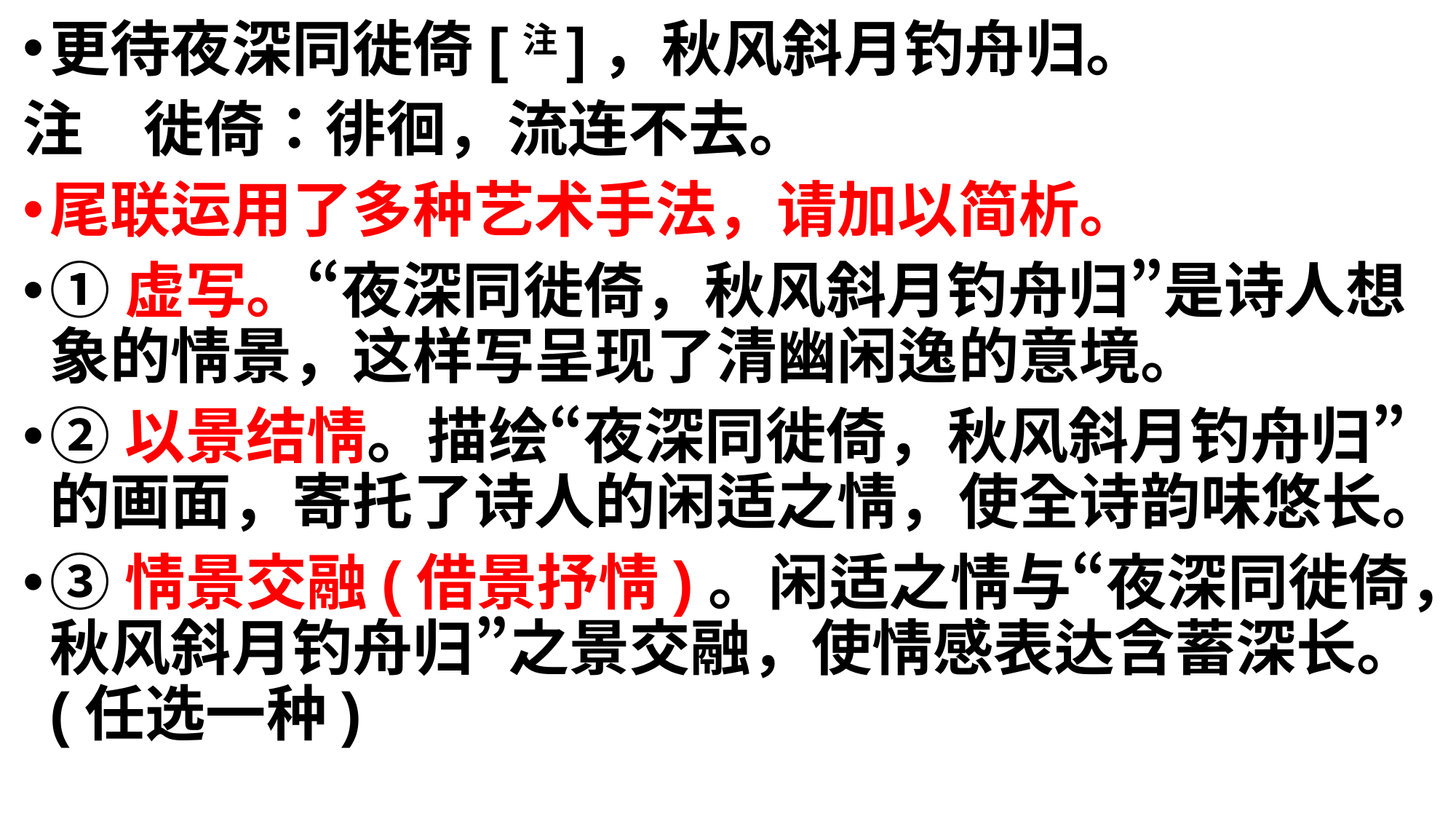

更待夜深同徙倚[注]，秋风斜月钓舟归。
注　徙倚：徘徊，流连不去。
尾联运用了多种艺术手法，请加以简析。
①虚写。“夜深同徙倚，秋风斜月钓舟归”是诗人想象的情景，这样写呈现了清幽闲逸的意境。
②以景结情。描绘“夜深同徙倚，秋风斜月钓舟归”的画面，寄托了诗人的闲适之情，使全诗韵味悠长。
③情景交融(借景抒情)。闲适之情与“夜深同徙倚，秋风斜月钓舟归”之景交融，使情感表达含蓄深长。(任选一种)